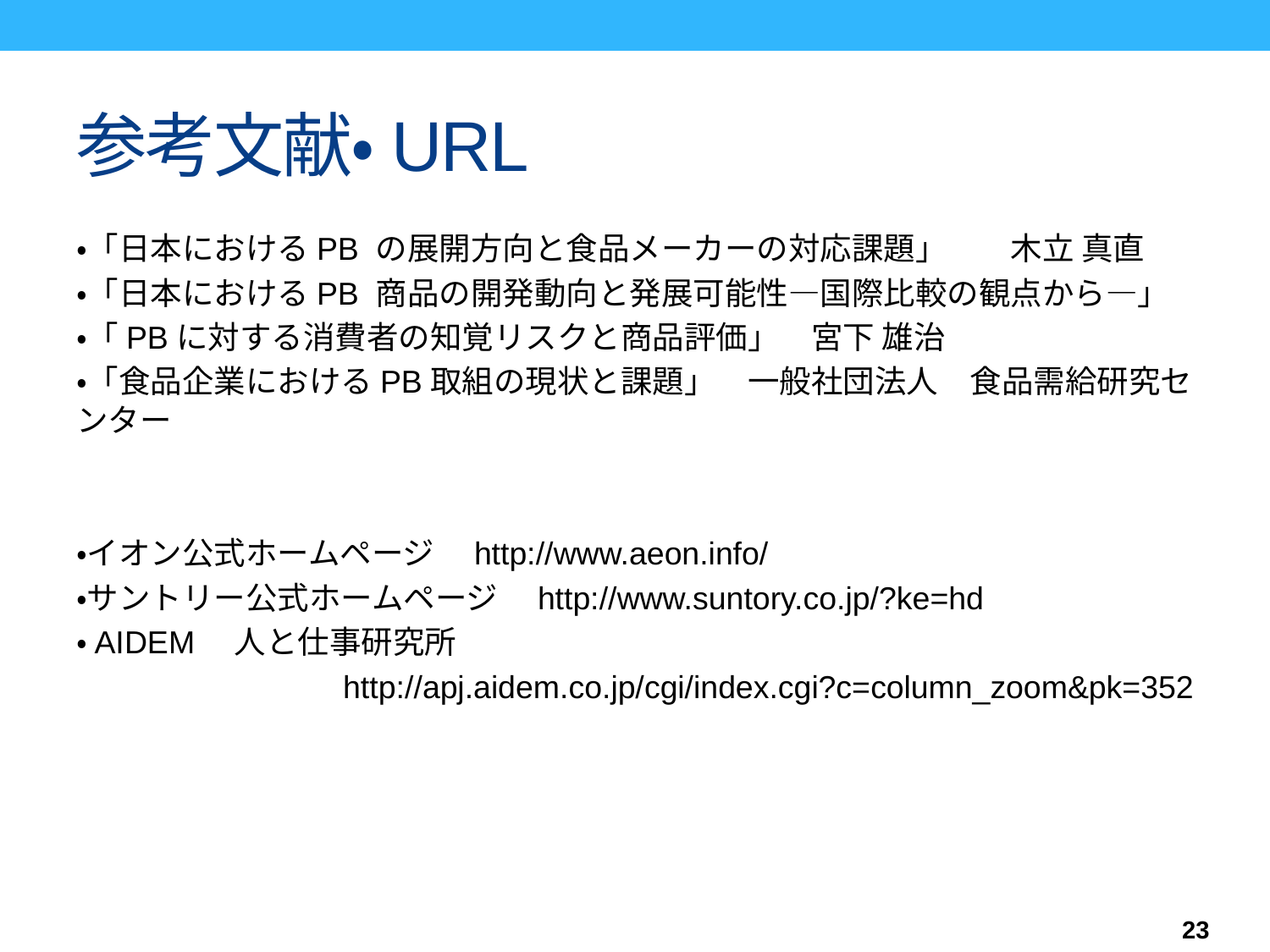

# 参考文献・URL
・「日本におけるPB の展開方向と食品メーカーの対応課題」　　木立 真直
・「日本におけるPB 商品の開発動向と発展可能性―国際比較の観点から―」
・「PBに対する消費者の知覚リスクと商品評価」　宮下 雄治
・「食品企業におけるPB取組の現状と課題」　一般社団法人　食品需給研究センター

・イオン公式ホームページ　http://www.aeon.info/
・サントリー公式ホームページ　http://www.suntory.co.jp/?ke=hd
・AIDEM　人と仕事研究所
http://apj.aidem.co.jp/cgi/index.cgi?c=column_zoom&pk=352

23